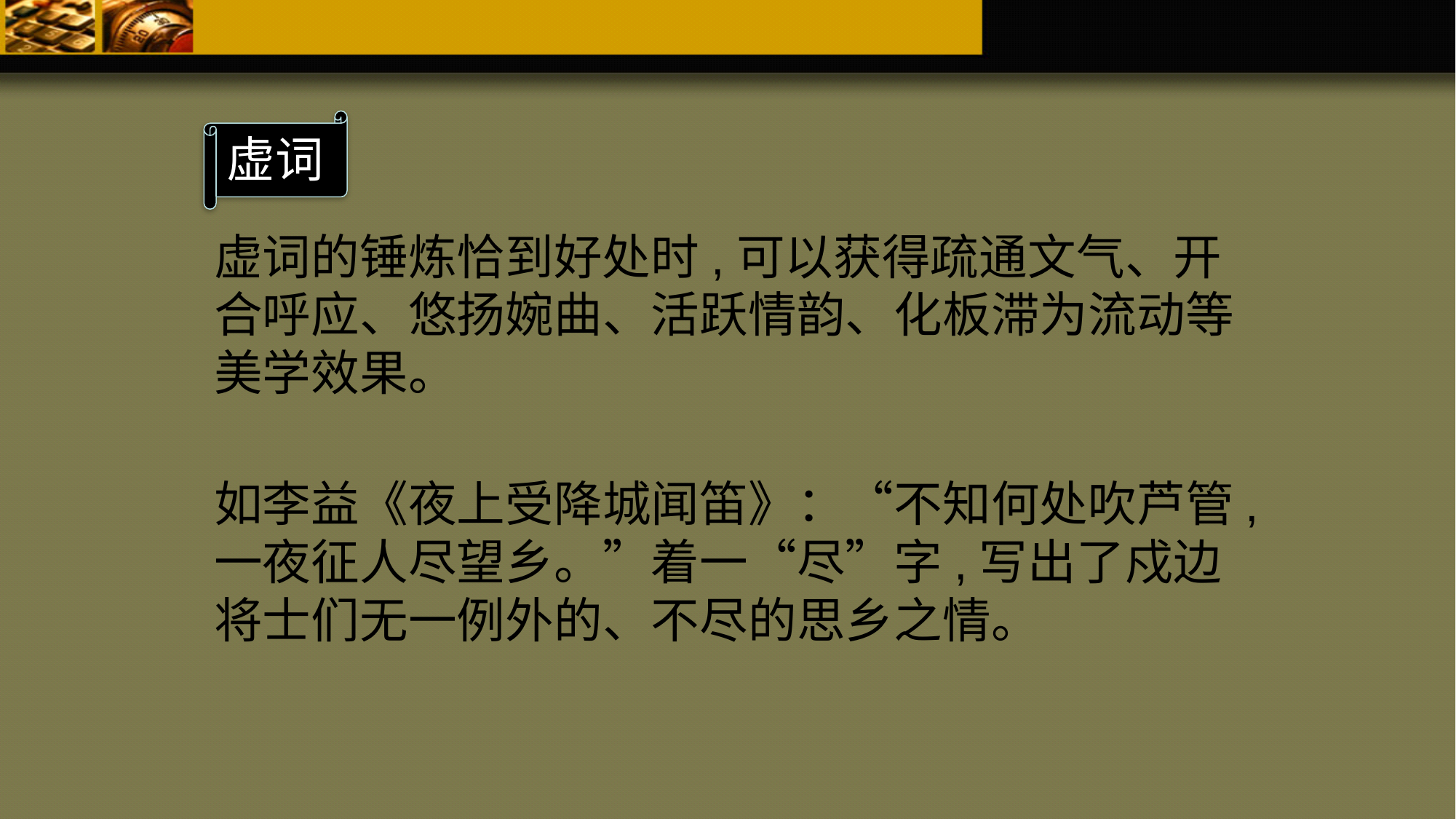

虚词
虚词的锤炼恰到好处时,可以获得疏通文气、开合呼应、悠扬婉曲、活跃情韵、化板滞为流动等美学效果。

如李益《夜上受降城闻笛》：“不知何处吹芦管,一夜征人尽望乡。”着一“尽”字,写出了戍边将士们无一例外的、不尽的思乡之情。